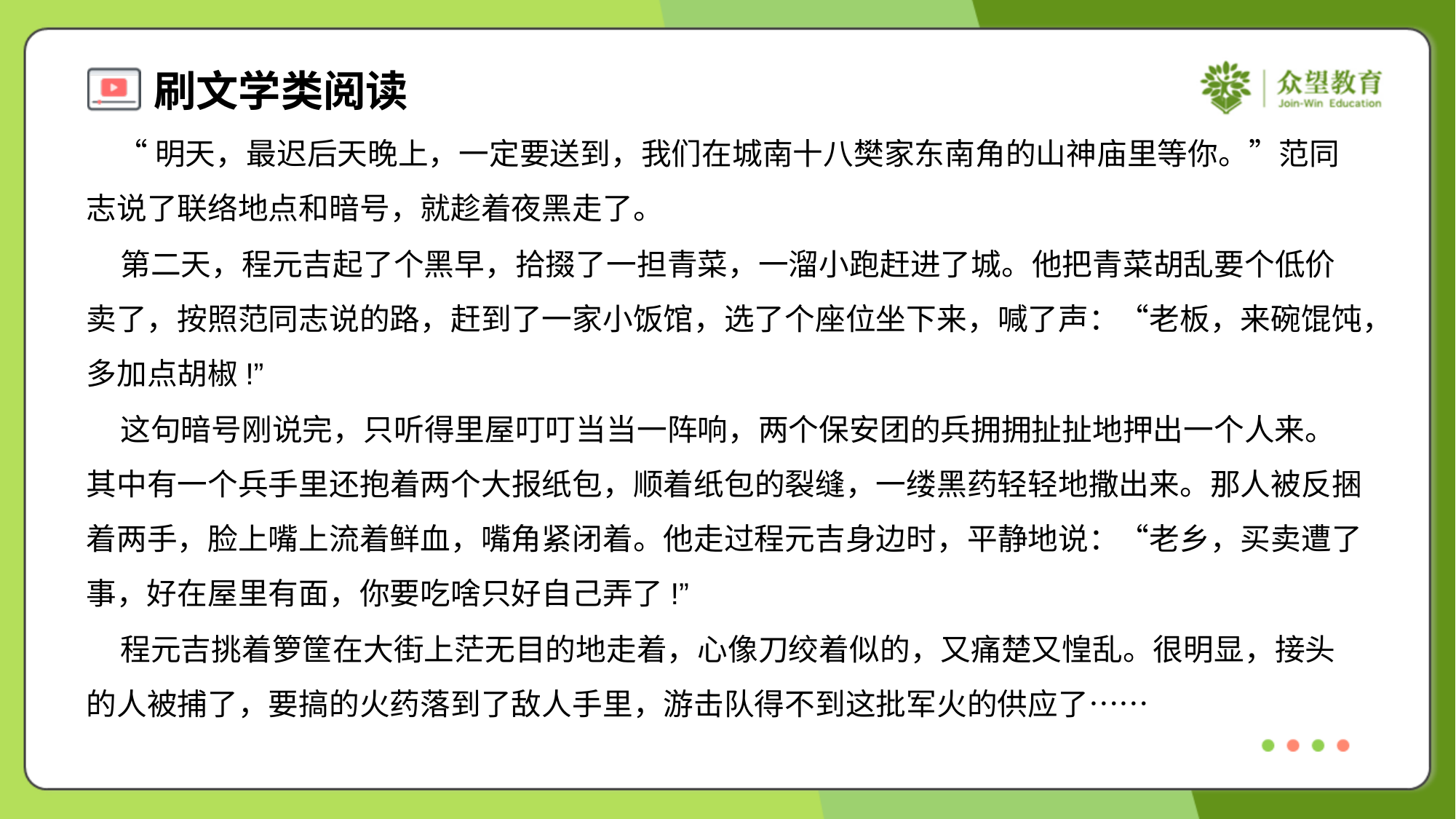

“明天，最迟后天晚上，一定要送到，我们在城南十八樊家东南角的山神庙里等你。”范同
志说了联络地点和暗号，就趁着夜黑走了。
    第二天，程元吉起了个黑早，拾掇了一担青菜，一溜小跑赶进了城。他把青菜胡乱要个低价
卖了，按照范同志说的路，赶到了一家小饭馆，选了个座位坐下来，喊了声：“老板，来碗馄饨，
多加点胡椒!”
    这句暗号刚说完，只听得里屋叮叮当当一阵响，两个保安团的兵拥拥扯扯地押出一个人来。
其中有一个兵手里还抱着两个大报纸包，顺着纸包的裂缝，一缕黑药轻轻地撒出来。那人被反捆
着两手，脸上嘴上流着鲜血，嘴角紧闭着。他走过程元吉身边时，平静地说：“老乡，买卖遭了
事，好在屋里有面，你要吃啥只好自己弄了!”
    程元吉挑着箩筐在大街上茫无目的地走着，心像刀绞着似的，又痛楚又惶乱。很明显，接头
的人被捕了，要搞的火药落到了敌人手里，游击队得不到这批军火的供应了……